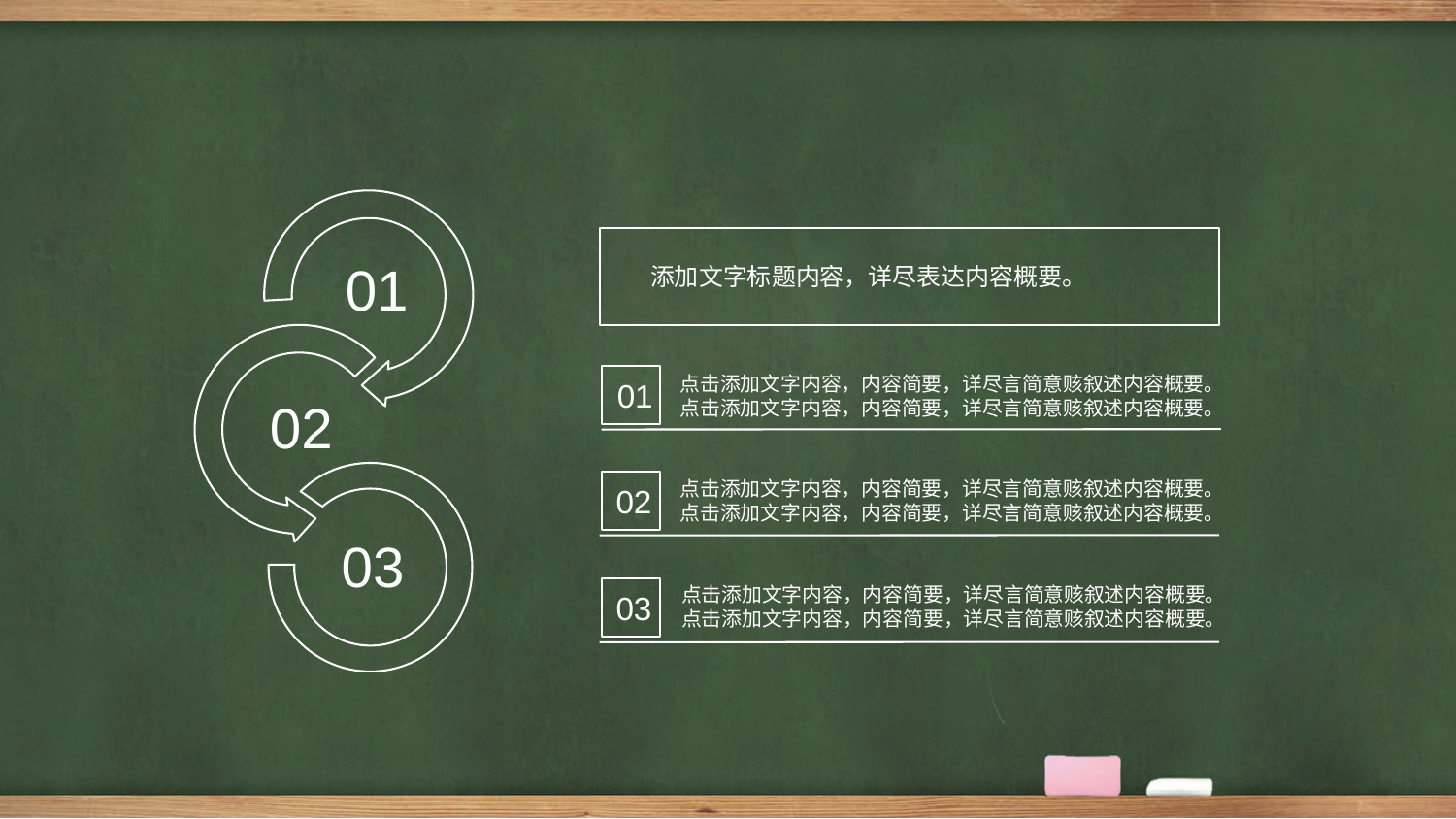

01
添加文字标题内容，详尽表达内容概要。

点击添加文字内容，内容简要，详尽言简意赅叙述内容概要。
点击添加文字内容，内容简要，详尽言简意赅叙述内容概要。

01
02

点击添加文字内容，内容简要，详尽言简意赅叙述内容概要。
点击添加文字内容，内容简要，详尽言简意赅叙述内容概要。

02
03
点击添加文字内容，内容简要，详尽言简意赅叙述内容概要。
点击添加文字内容，内容简要，详尽言简意赅叙述内容概要。

03